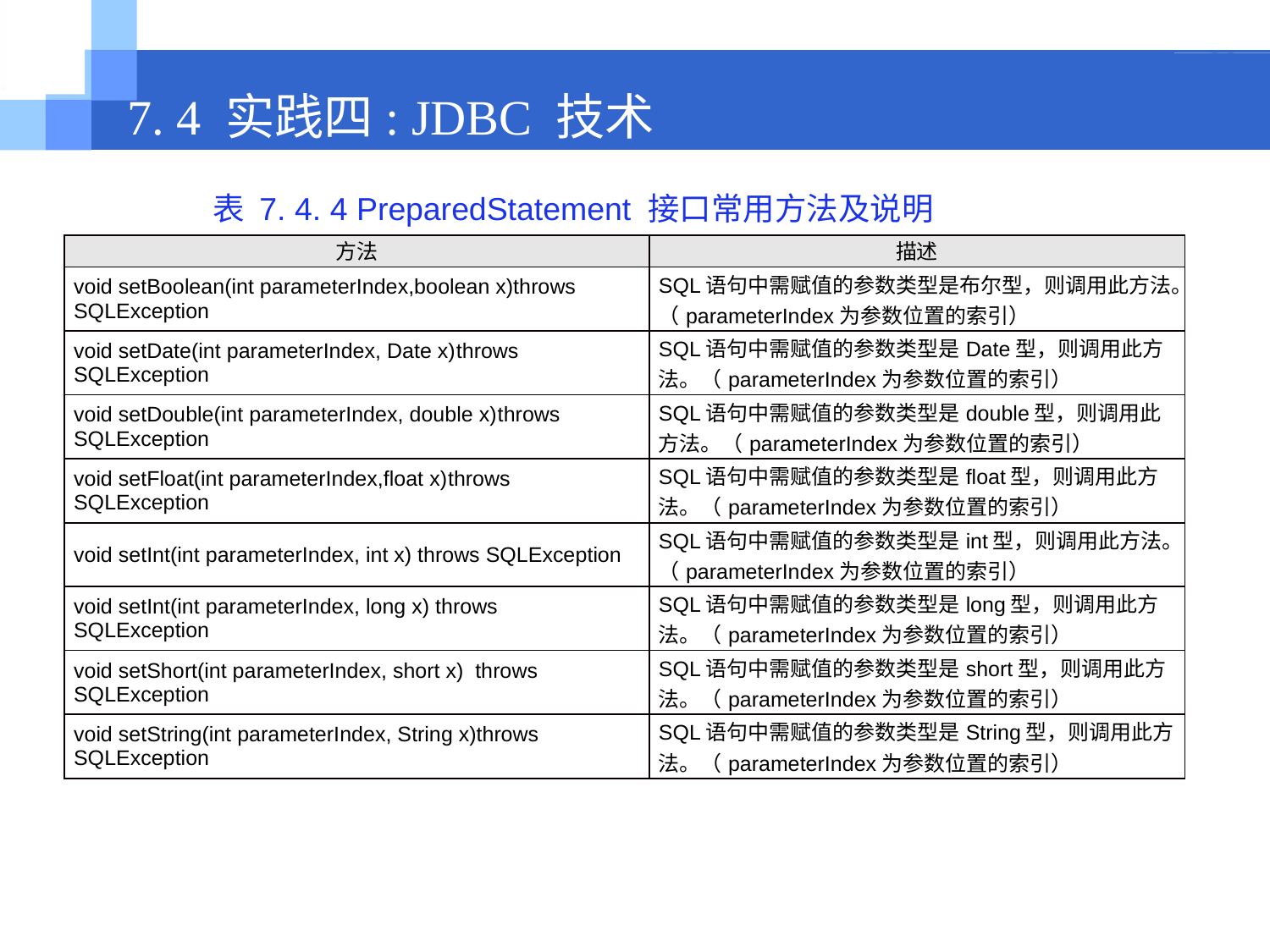

7. 4 实践四: JDBC 技术
表 7. 4. 4 PreparedStatement 接口常用方法及说明
| 方法 | 描述 |
| --- | --- |
| void setBoolean(int parameterIndex,boolean x)throws SQLException | SQL语句中需赋值的参数类型是布尔型，则调用此方法。（parameterIndex为参数位置的索引） |
| void setDate(int parameterIndex, Date x)throws SQLException | SQL语句中需赋值的参数类型是Date型，则调用此方法。（parameterIndex为参数位置的索引） |
| void setDouble(int parameterIndex, double x)throws SQLException | SQL语句中需赋值的参数类型是double型，则调用此方法。（parameterIndex为参数位置的索引） |
| void setFloat(int parameterIndex,float x)throws SQLException | SQL语句中需赋值的参数类型是float型，则调用此方法。（parameterIndex为参数位置的索引） |
| void setInt(int parameterIndex, int x) throws SQLException | SQL语句中需赋值的参数类型是int型，则调用此方法。（parameterIndex为参数位置的索引） |
| void setInt(int parameterIndex, long x) throws SQLException | SQL语句中需赋值的参数类型是long型，则调用此方法。（parameterIndex为参数位置的索引） |
| void setShort(int parameterIndex, short x) throws SQLException | SQL语句中需赋值的参数类型是short型，则调用此方法。（parameterIndex为参数位置的索引） |
| void setString(int parameterIndex, String x)throws SQLException | SQL语句中需赋值的参数类型是String型，则调用此方法。（parameterIndex为参数位置的索引） |